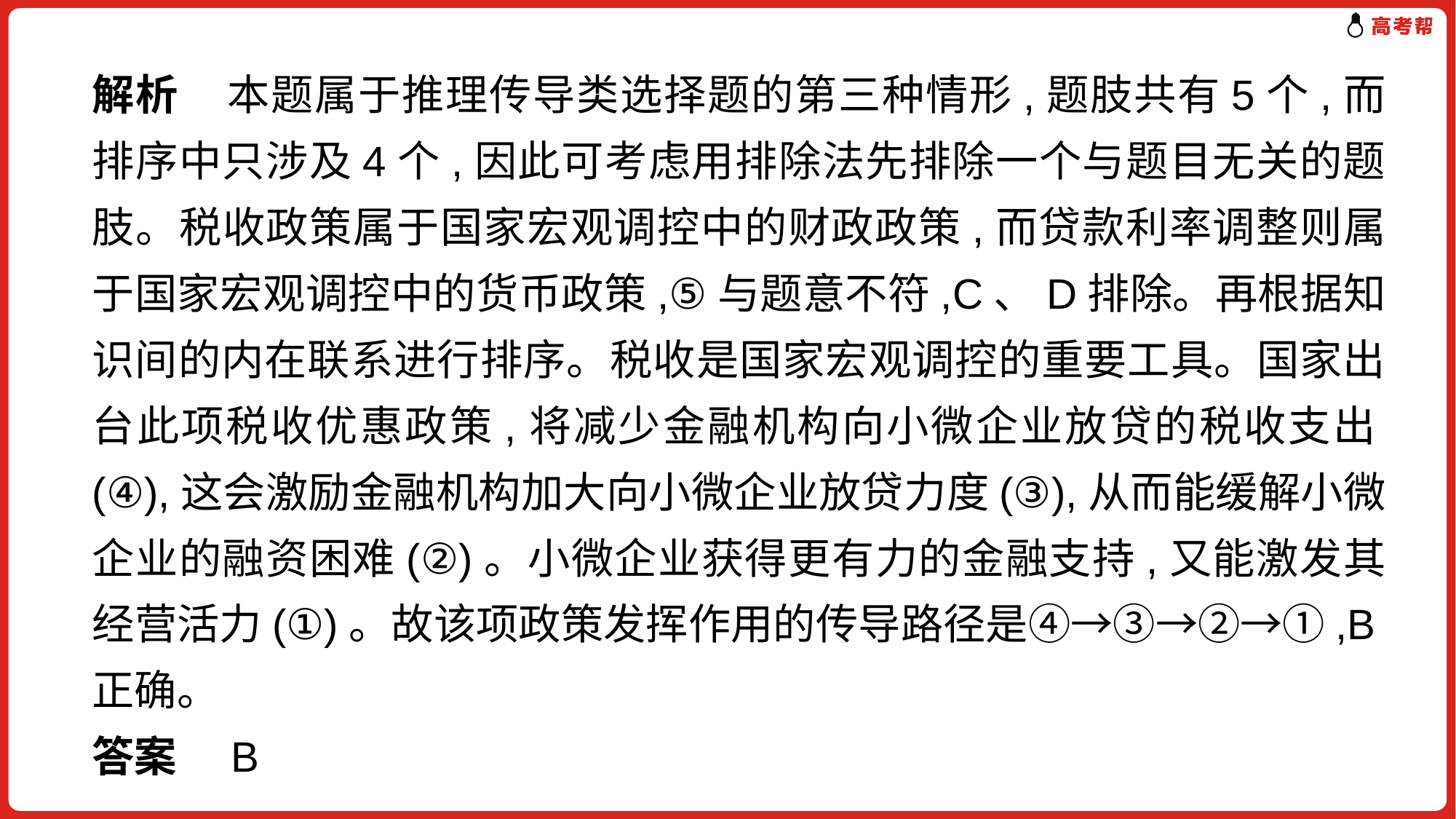

解析	  本题属于推理传导类选择题的第三种情形,题肢共有5个,而排序中只涉及4个,因此可考虑用排除法先排除一个与题目无关的题肢。税收政策属于国家宏观调控中的财政政策,而贷款利率调整则属于国家宏观调控中的货币政策,⑤与题意不符,C、D排除。再根据知识间的内在联系进行排序。税收是国家宏观调控的重要工具。国家出台此项税收优惠政策,将减少金融机构向小微企业放贷的税收支出(④),这会激励金融机构加大向小微企业放贷力度(③),从而能缓解小微企业的融资困难(②)。小微企业获得更有力的金融支持,又能激发其经营活力(①)。故该项政策发挥作用的传导路径是④→③→②→①,B正确。
答案	  B